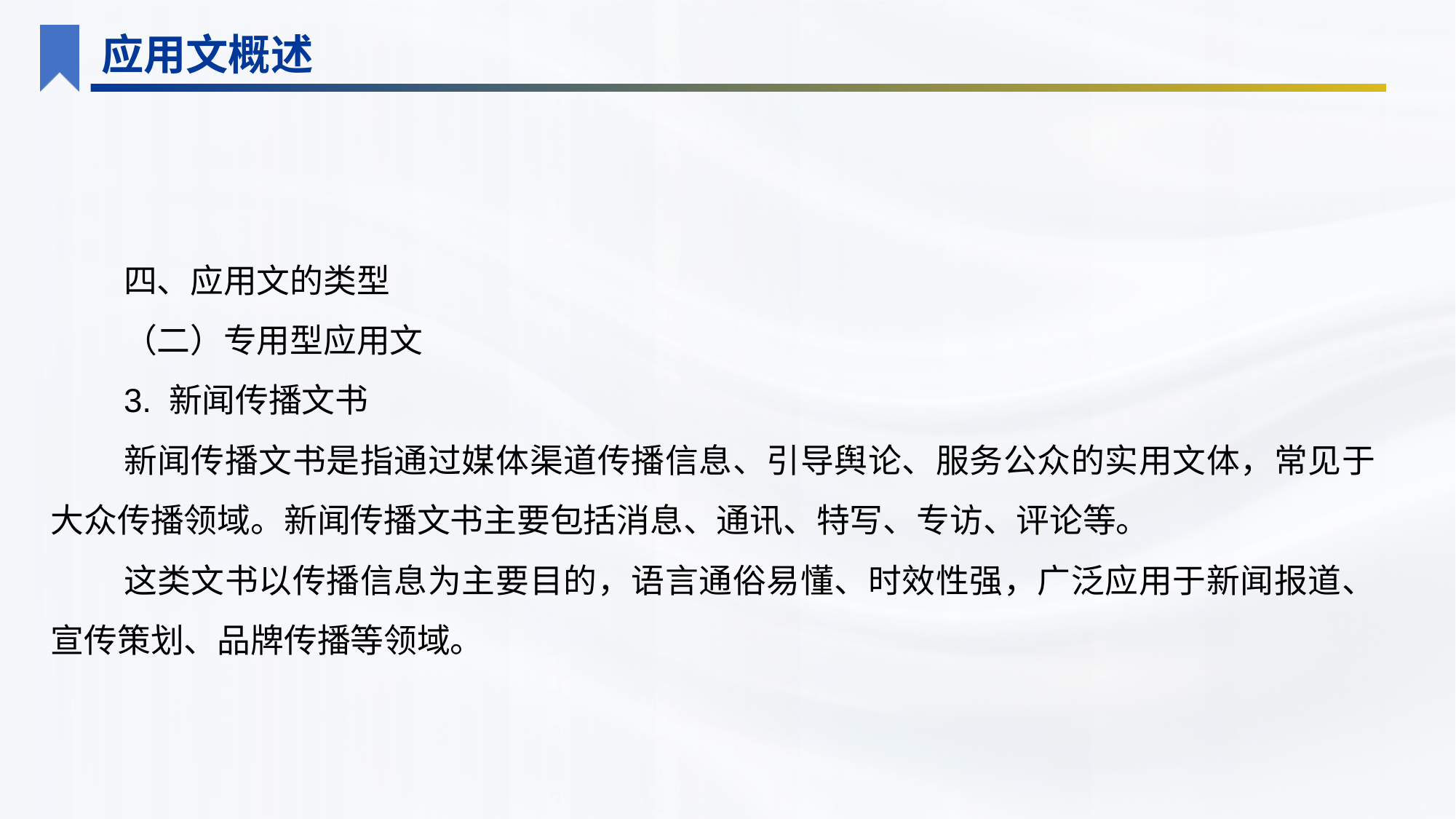

应用文概述
四、应用文的类型
（二）专用型应用文
3. 新闻传播文书
新闻传播文书是指通过媒体渠道传播信息、引导舆论、服务公众的实用文体，常见于大众传播领域。新闻传播文书主要包括消息、通讯、特写、专访、评论等。
这类文书以传播信息为主要目的，语言通俗易懂、时效性强，广泛应用于新闻报道、宣传策划、品牌传播等领域。